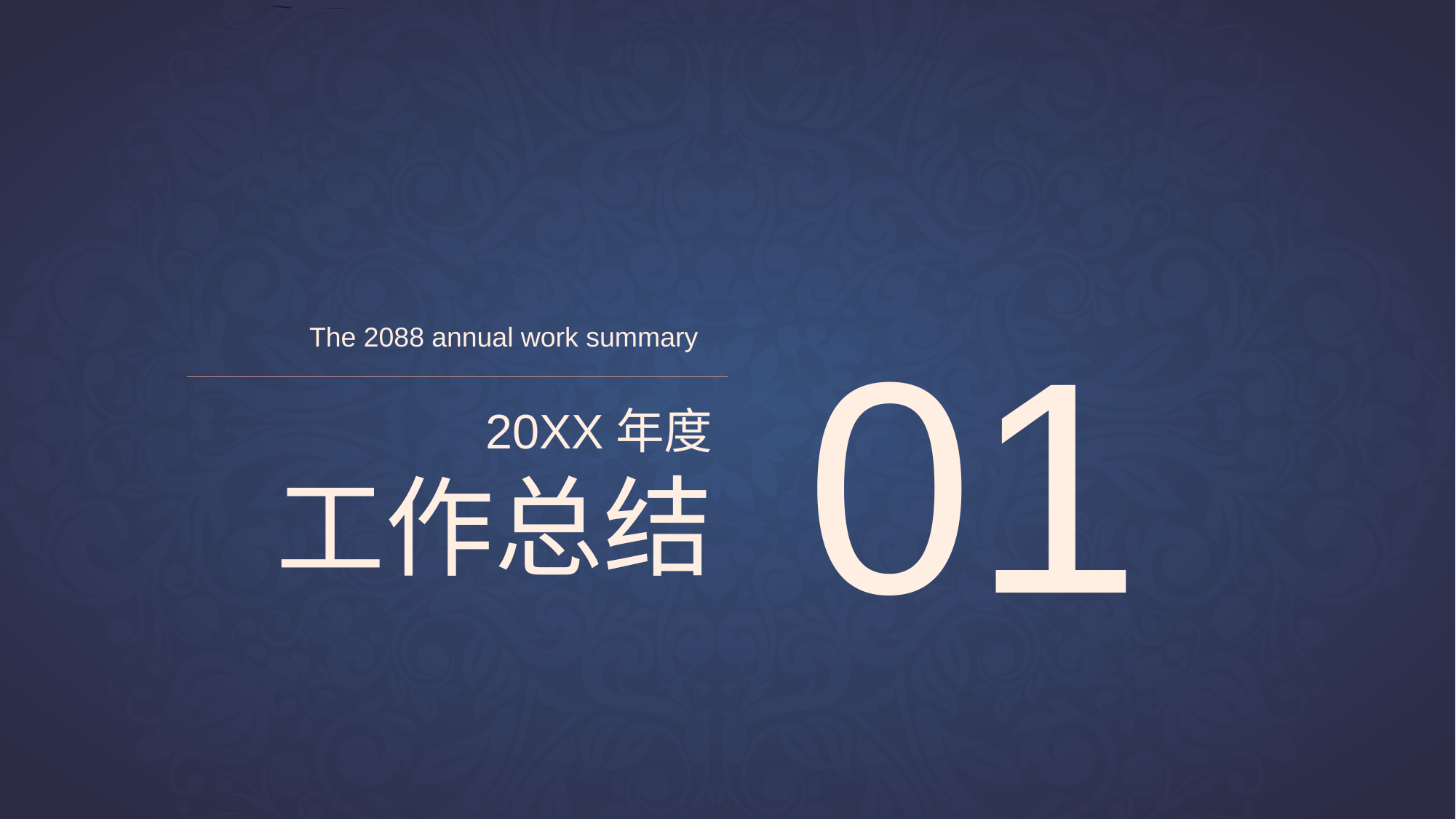

01
The 2088 annual work summary
20XX年度
工作总结